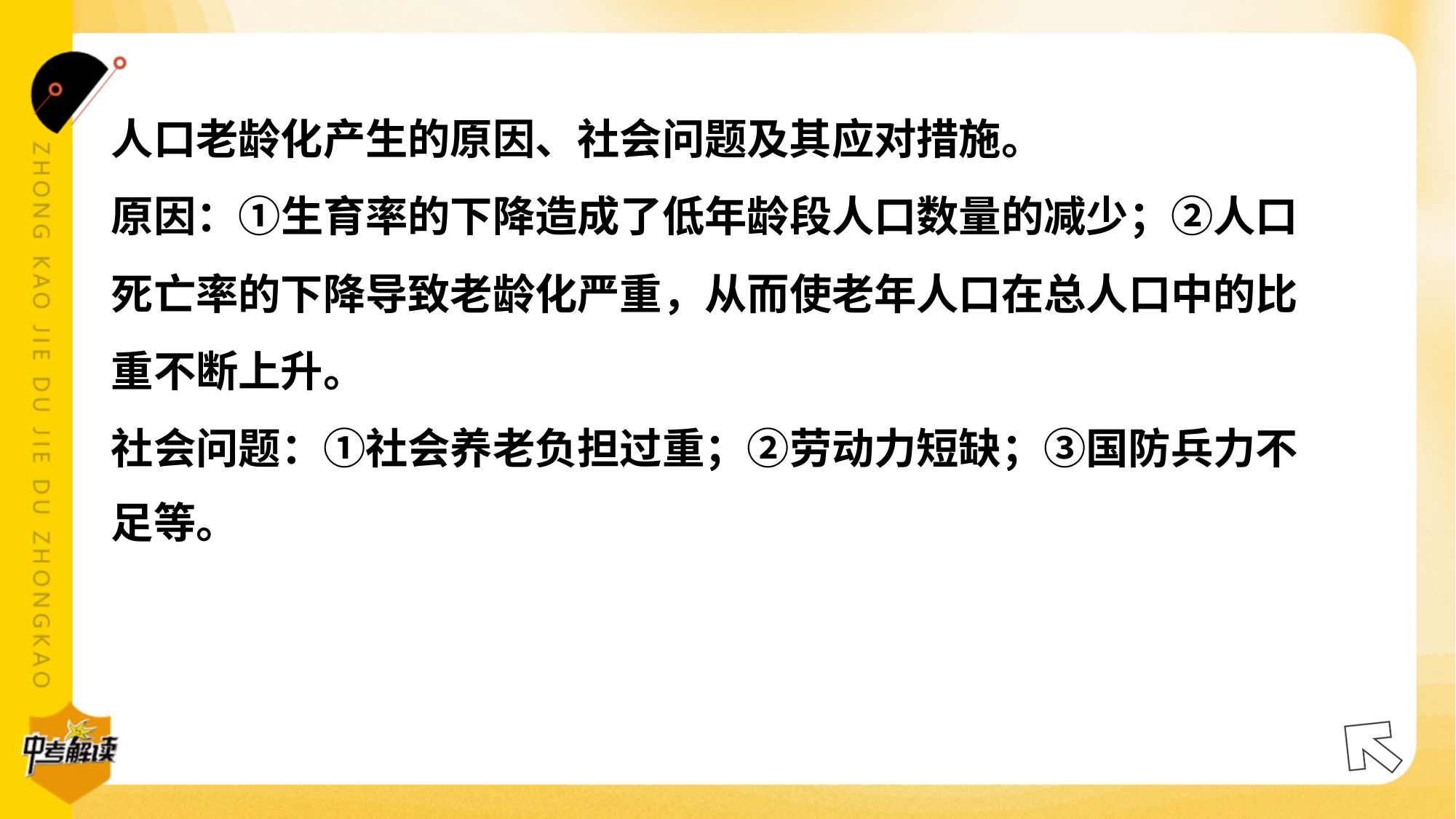

人口老龄化产生的原因、社会问题及其应对措施。
原因：①生育率的下降造成了低年龄段人口数量的减少；②人口
死亡率的下降导致老龄化严重，从而使老年人口在总人口中的比
重不断上升。
社会问题：①社会养老负担过重；②劳动力短缺；③国防兵力不
足等。#1.2